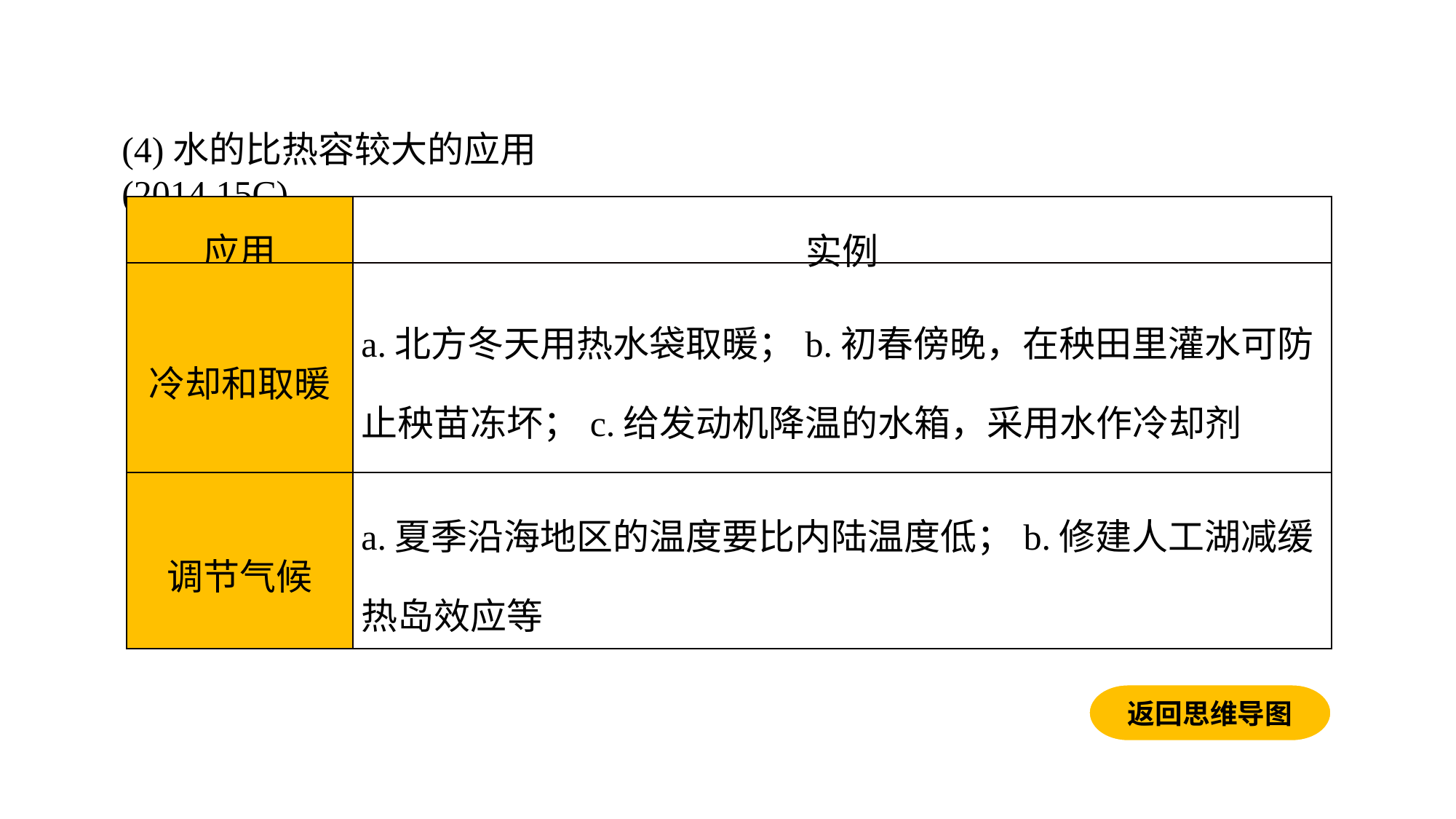

(4)水的比热容较大的应用(2014.15C)
| 应用 | 实例 |
| --- | --- |
| 冷却和取暖 | a.北方冬天用热水袋取暖；b.初春傍晚，在秧田里灌水可防止秧苗冻坏；c.给发动机降温的水箱，采用水作冷却剂 |
| 调节气候 | a.夏季沿海地区的温度要比内陆温度低；b.修建人工湖减缓热岛效应等 |
返回思维导图